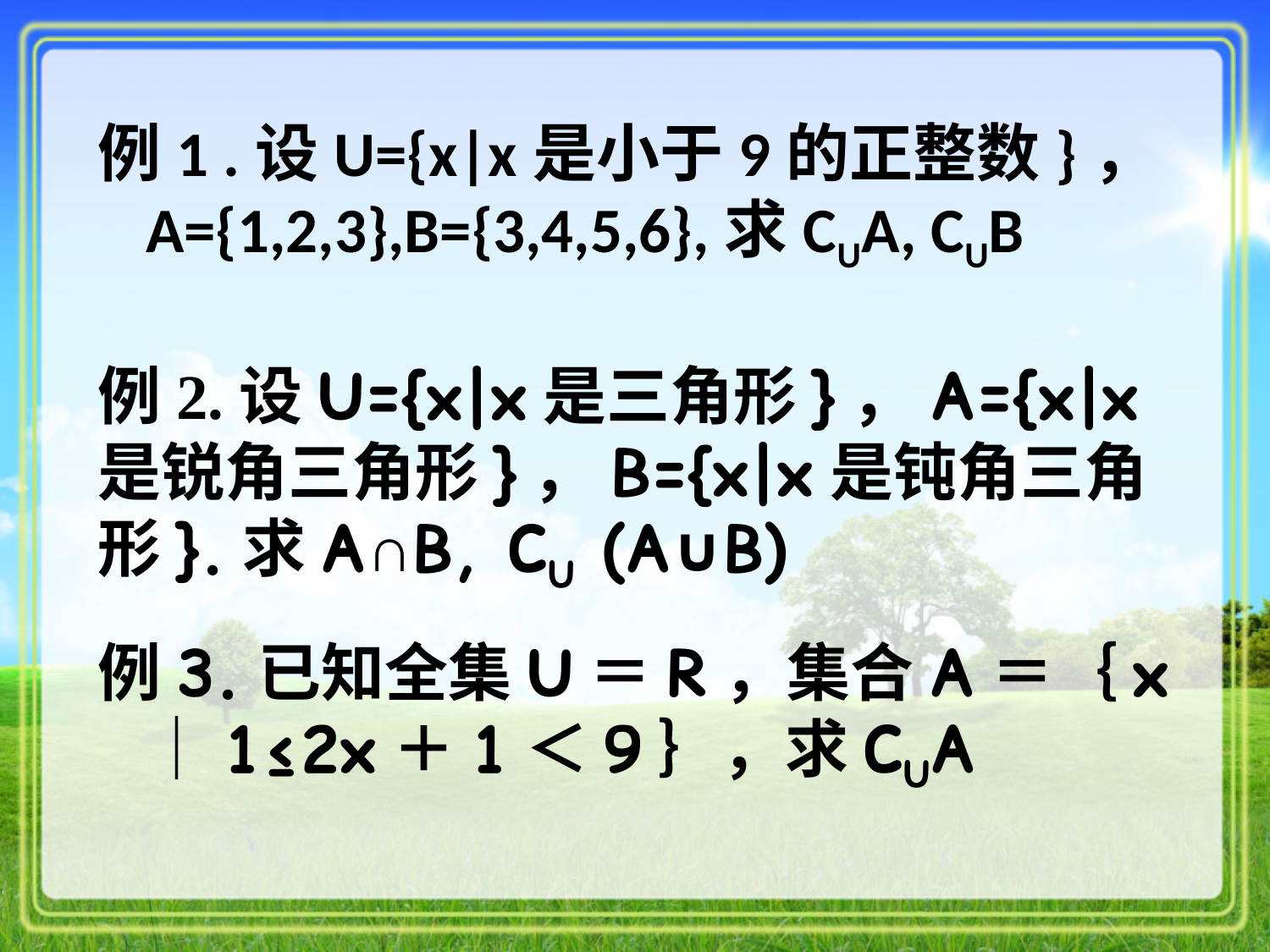

例1 .设U={x|x是小于9的正整数}，A={1,2,3},B={3,4,5,6},求CUA, CUB
例2.设U={x|x是三角形}，A={x|x是锐角三角形}，B={x|x是钝角三角形}.求A∩B, CU (A∪B)
例3.已知全集U＝R，集合A＝｛x｜1≤2x＋1＜9｝，求CUA